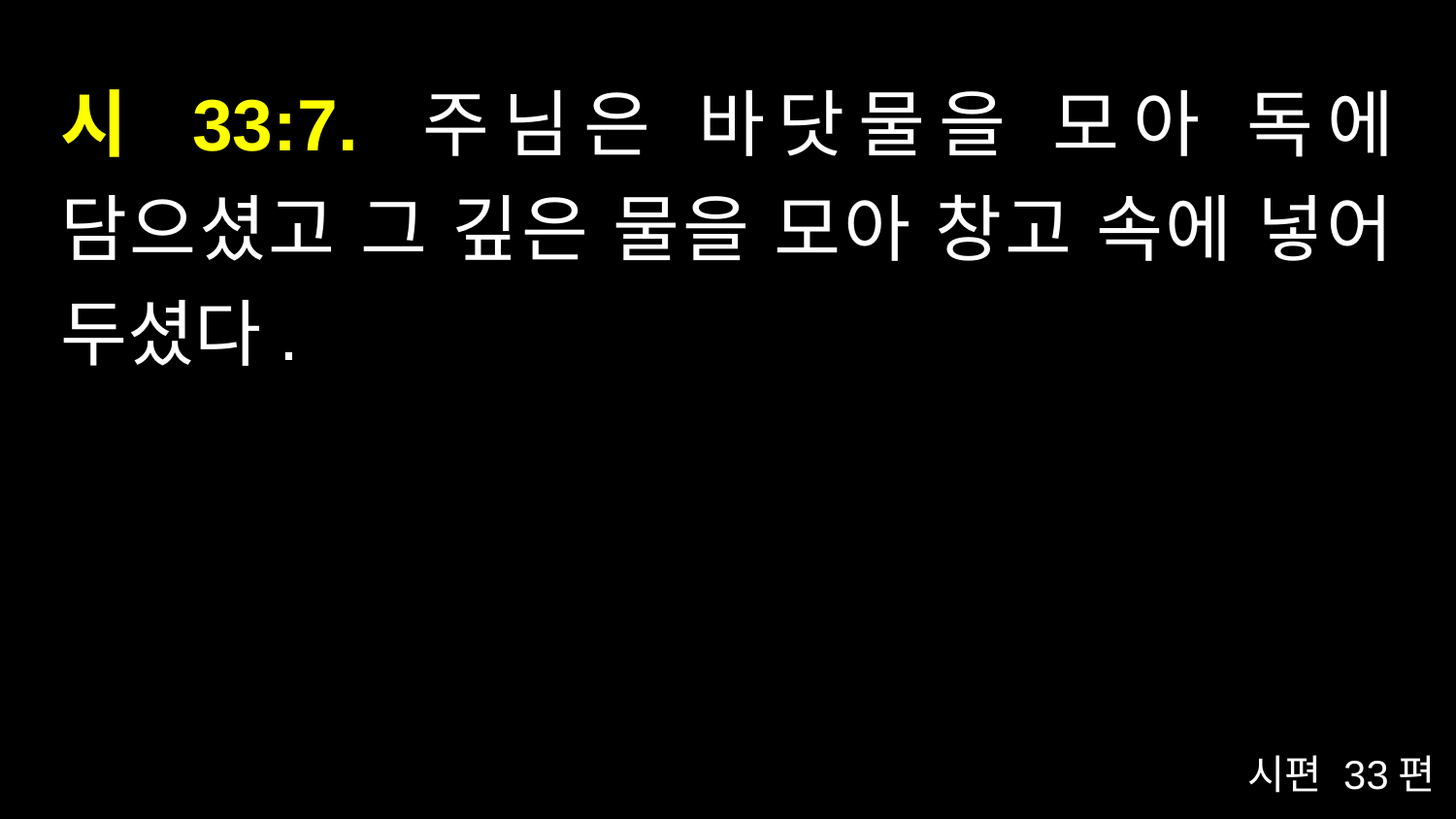

# 시 33:7. 주님은 바닷물을 모아 독에 담으셨고 그 깊은 물을 모아 창고 속에 넣어 두셨다.
시편 33편